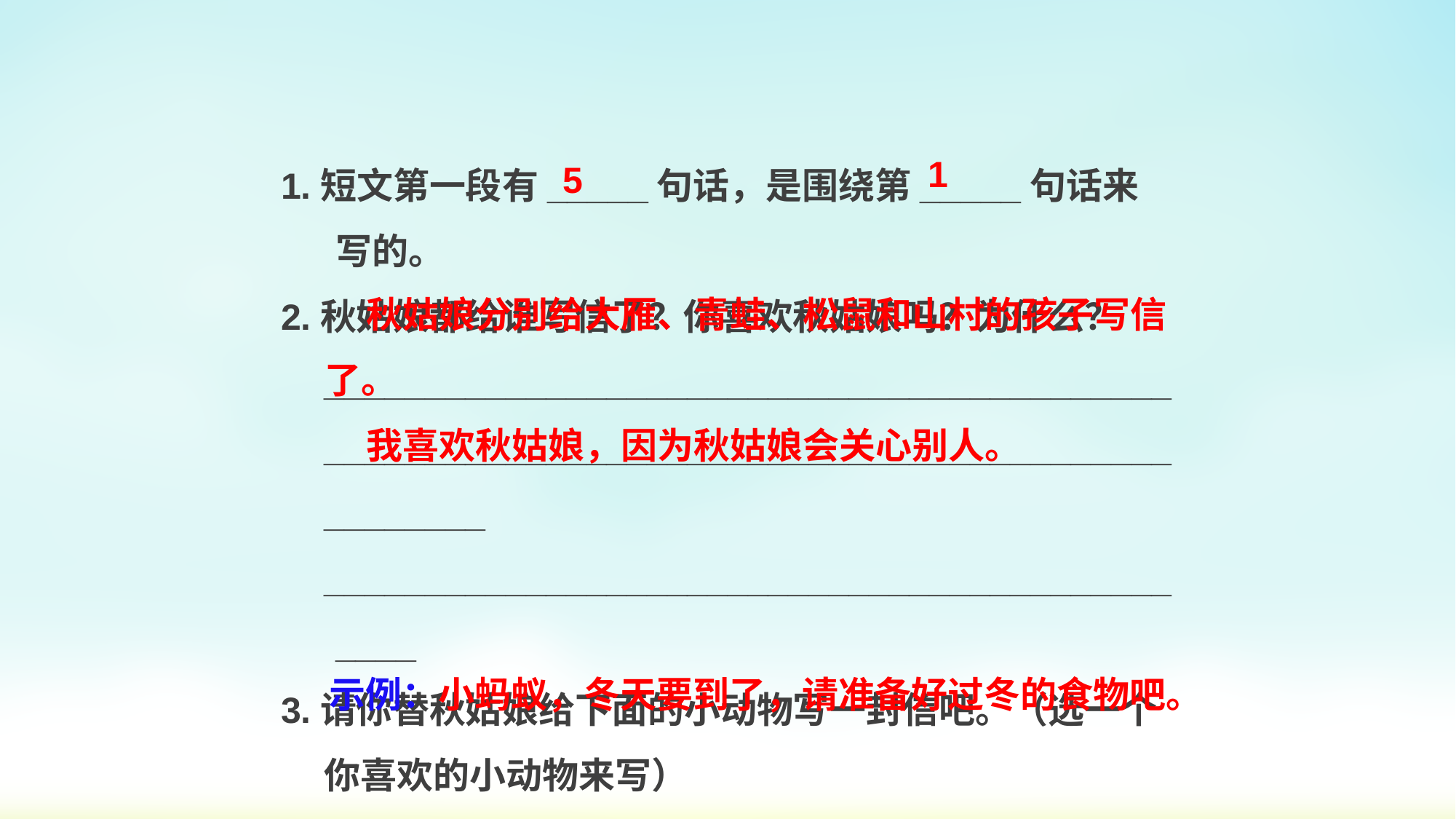

1.短文第一段有_____句话，是围绕第_____句话来写的。
2.秋姑娘都给谁写信了？你喜欢秋姑娘吗？为什么？
____________________________________________________________________________________________
______________________________________________
3.请你替秋姑娘给下面的小动物写一封信吧。（选一个你喜欢的小动物来写）
刺猬　　燕子　　蚂蚁
______________________________________________
1
5
    秋姑娘分别给大雁、青蛙、松鼠和山村的孩子写信了。
    我喜欢秋姑娘，因为秋姑娘会关心别人。
示例：小蚂蚁，冬天要到了，请准备好过冬的食物吧。